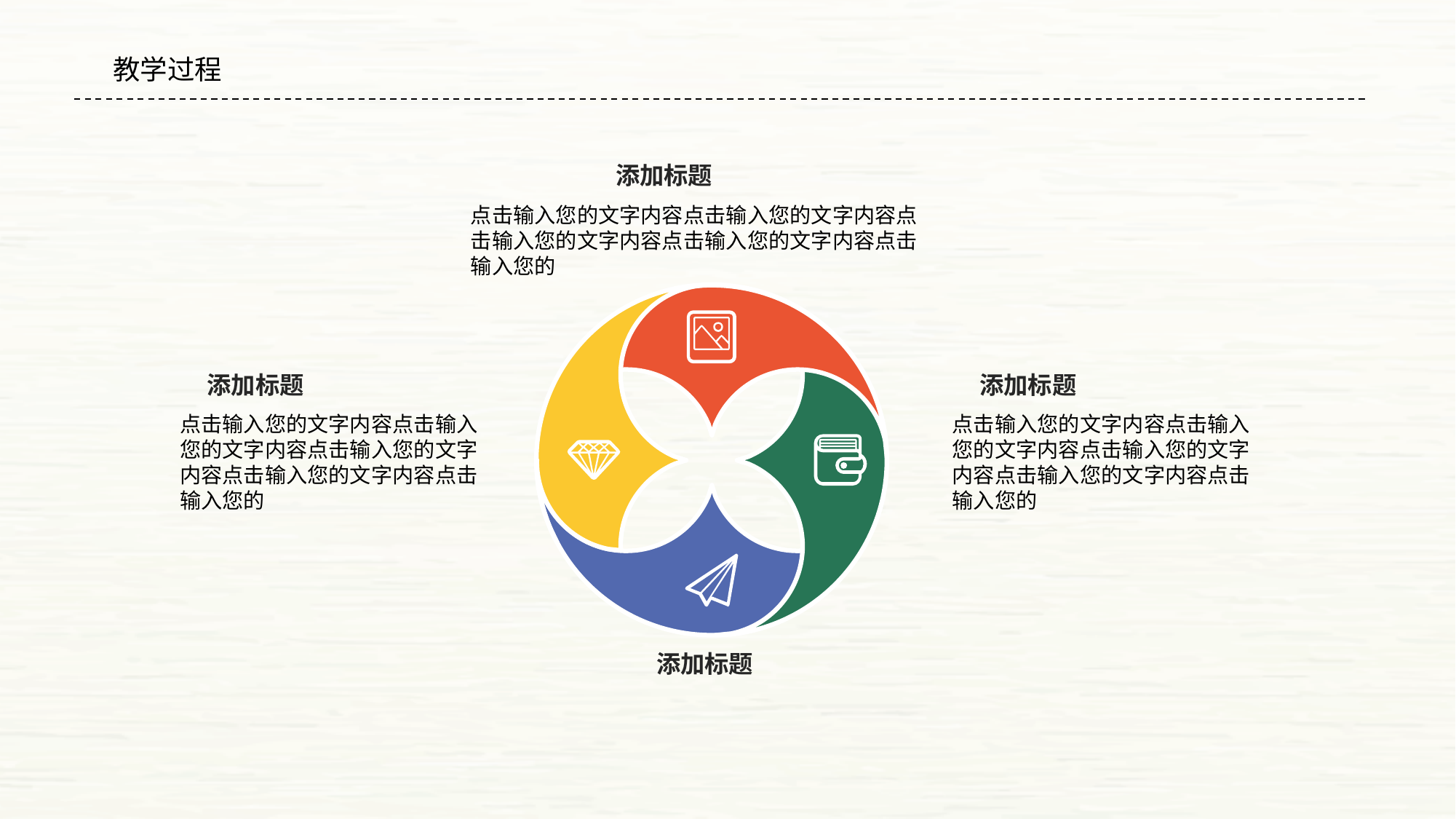

#
教学过程
添加标题
点击输入您的文字内容点击输入您的文字内容点击输入您的文字内容点击输入您的文字内容点击输入您的

添加标题
添加标题
点击输入您的文字内容点击输入您的文字内容点击输入您的文字内容点击输入您的文字内容点击输入您的
点击输入您的文字内容点击输入您的文字内容点击输入您的文字内容点击输入您的文字内容点击输入您的
添加标题